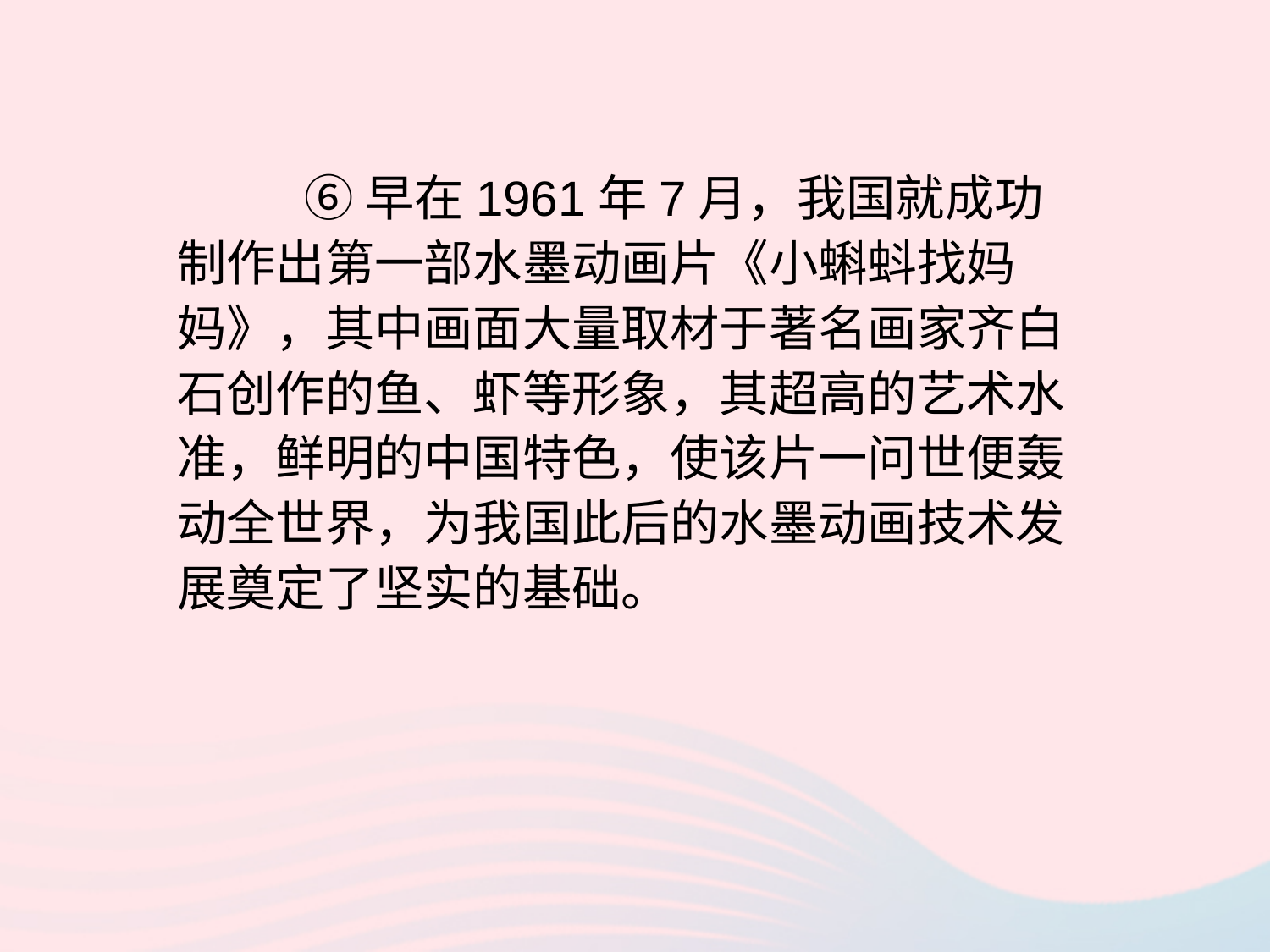

⑥早在1961年7月，我国就成功制作出第一部水墨动画片《小蝌蚪找妈妈》，其中画面大量取材于著名画家齐白石创作的鱼、虾等形象，其超高的艺术水准，鲜明的中国特色，使该片一问世便轰动全世界，为我国此后的水墨动画技术发展奠定了坚实的基础。